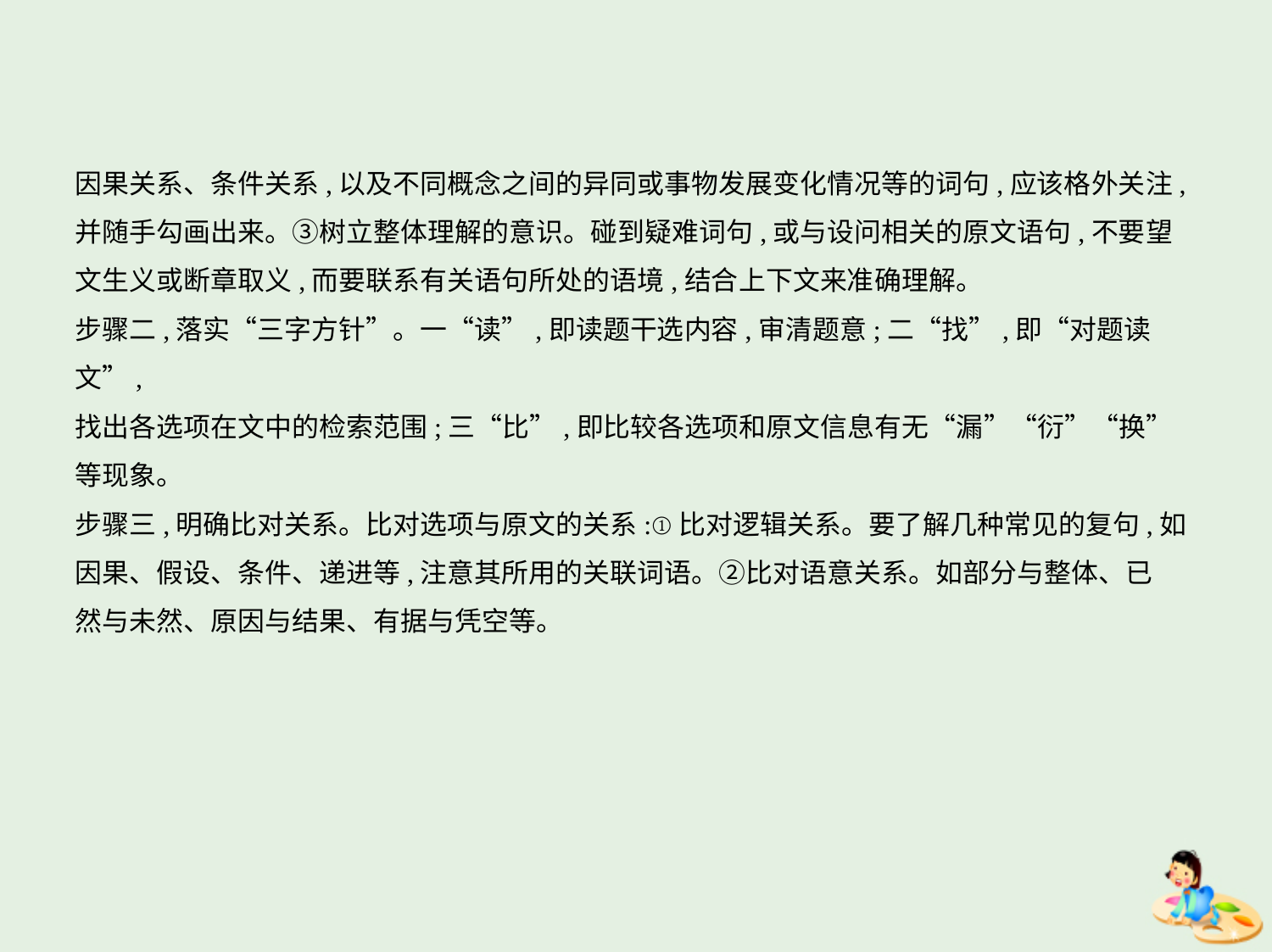

因果关系、条件关系,以及不同概念之间的异同或事物发展变化情况等的词句,应该格外关注,
并随手勾画出来。③树立整体理解的意识。碰到疑难词句,或与设问相关的原文语句,不要望
文生义或断章取义,而要联系有关语句所处的语境,结合上下文来准确理解。
步骤二,落实“三字方针”。一“读”,即读题干选内容,审清题意;二“找”,即“对题读文”,
找出各选项在文中的检索范围;三“比”,即比较各选项和原文信息有无“漏”“衍”“换”
等现象。
步骤三,明确比对关系。比对选项与原文的关系:①比对逻辑关系。要了解几种常见的复句,如
因果、假设、条件、递进等,注意其所用的关联词语。②比对语意关系。如部分与整体、已
然与未然、原因与结果、有据与凭空等。